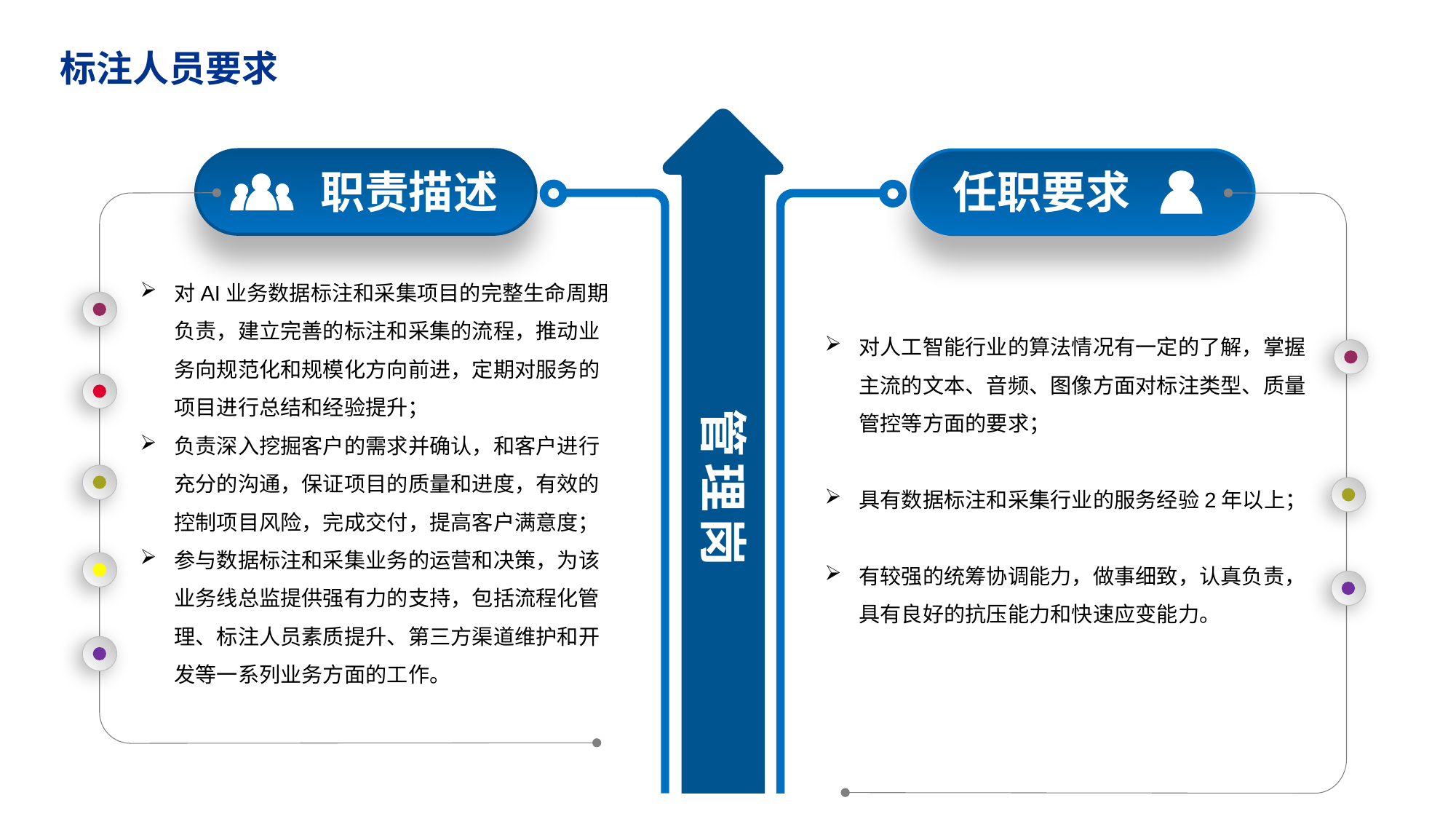

标注人员要求

职责描述

任职要求

对AI业务数据标注和采集项目的完整生命周期负责，建立完善的标注和采集的流程，推动业务向规范化和规模化方向前进，定期对服务的项目进行总结和经验提升；
负责深入挖掘客户的需求并确认，和客户进行充分的沟通，保证项目的质量和进度，有效的控制项目风险，完成交付，提高客户满意度；
参与数据标注和采集业务的运营和决策，为该业务线总监提供强有力的支持，包括流程化管理、标注人员素质提升、第三方渠道维护和开发等一系列业务方面的工作。
管理岗

对人工智能行业的算法情况有一定的了解，掌握主流的文本、音频、图像方面对标注类型、质量管控等方面的要求；

具有数据标注和采集行业的服务经验2年以上；

有较强的统筹协调能力，做事细致，认真负责，具有良好的抗压能力和快速应变能力。